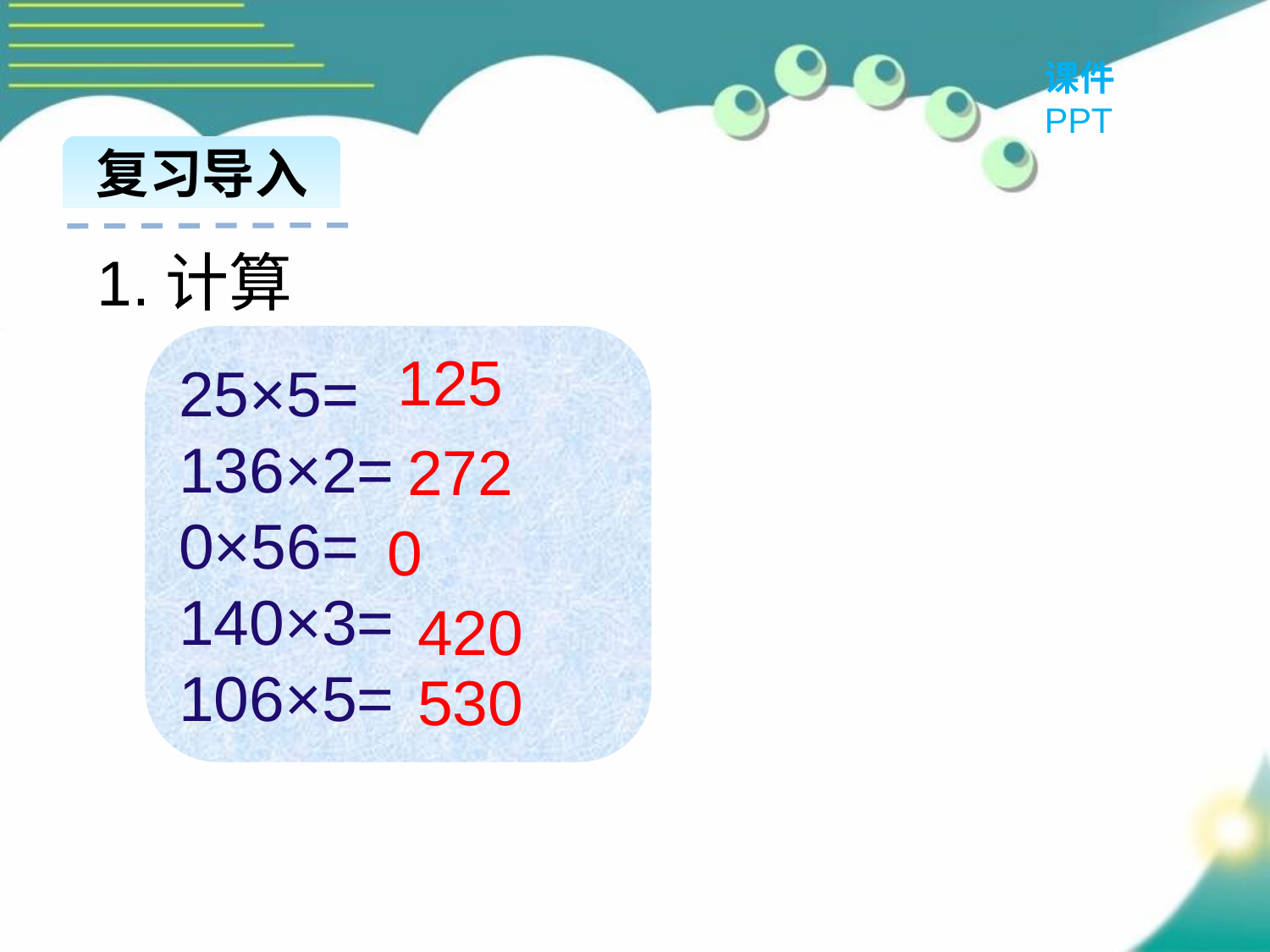

课件PPT
复习导入

1.计算
25×5=
136×2=
0×56=
140×3=
106×5=
125
272
0
420
530